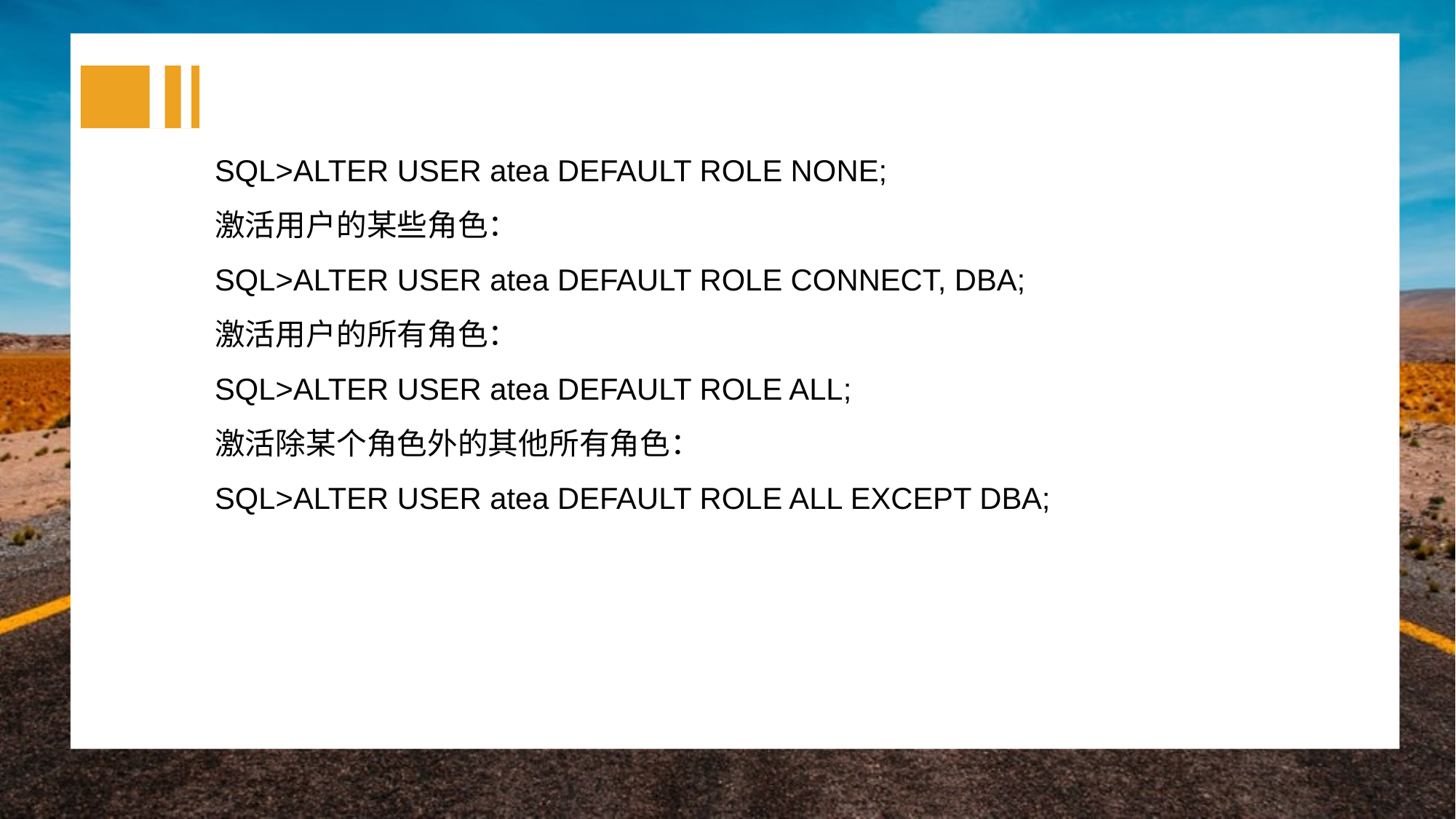

SQL>ALTER USER atea DEFAULT ROLE NONE;
激活用户的某些角色：
SQL>ALTER USER atea DEFAULT ROLE CONNECT, DBA;
激活用户的所有角色：
SQL>ALTER USER atea DEFAULT ROLE ALL;
激活除某个角色外的其他所有角色：
SQL>ALTER USER atea DEFAULT ROLE ALL EXCEPT DBA;